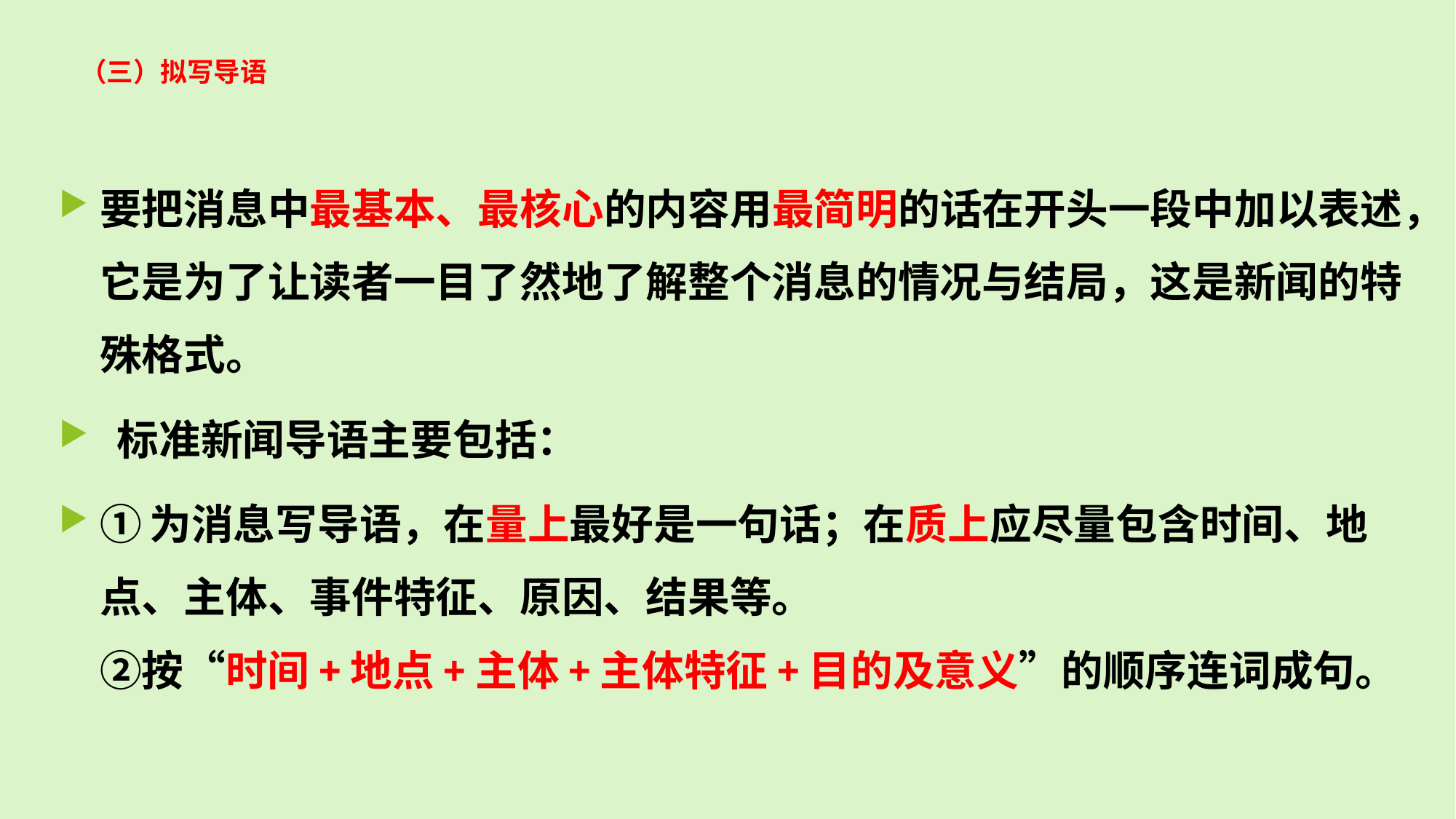

（三）拟写导语
要把消息中最基本、最核心的内容用最简明的话在开头一段中加以表述，它是为了让读者一目了然地了解整个消息的情况与结局，这是新闻的特殊格式。
 标准新闻导语主要包括：
①为消息写导语，在量上最好是一句话；在质上应尽量包含时间、地点、主体、事件特征、原因、结果等。
②按“时间+地点+主体+主体特征+目的及意义”的顺序连词成句。